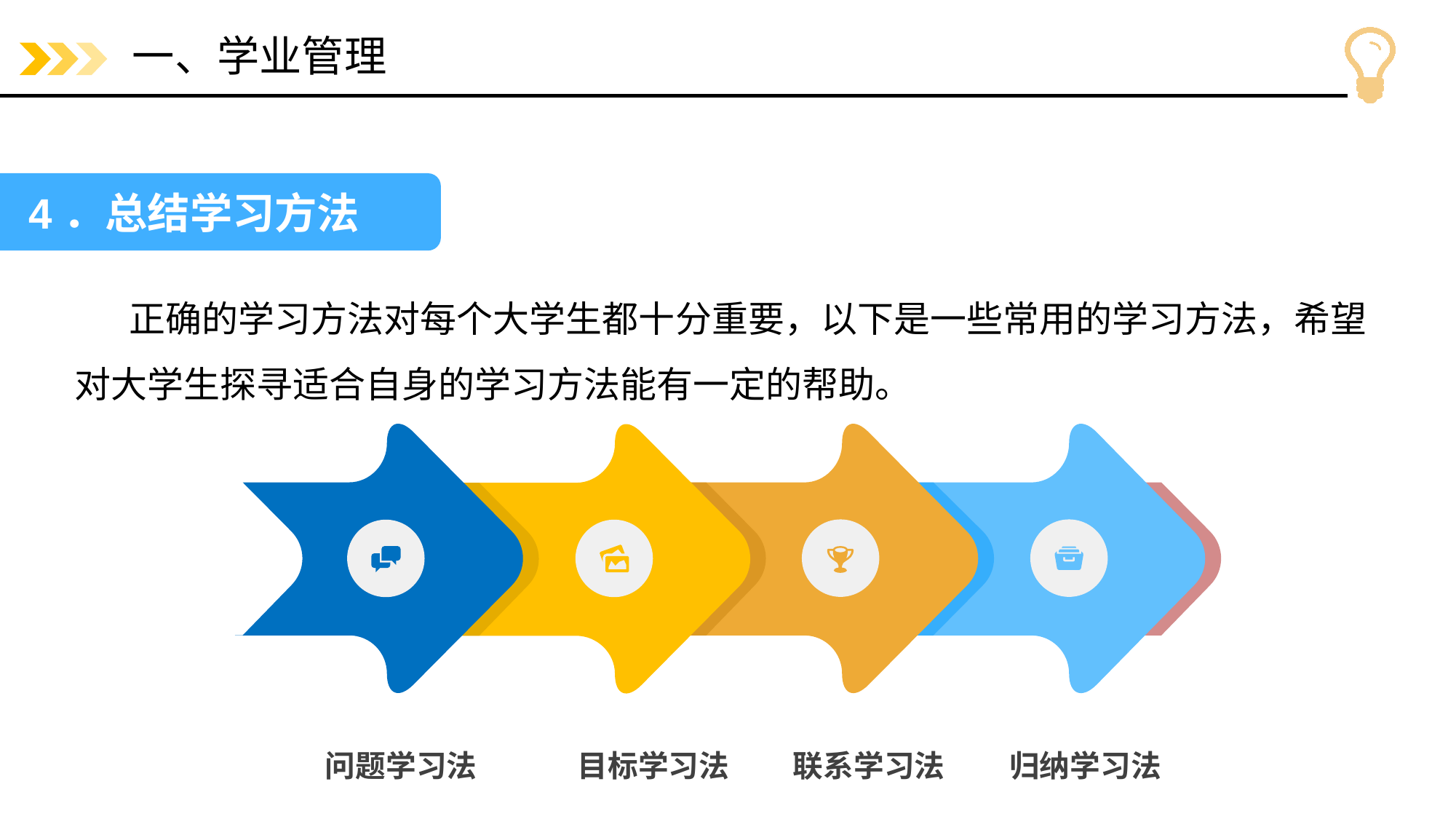

6
# 一、学业管理
4．总结学习方法
正确的学习方法对每个大学生都十分重要，以下是一些常用的学习方法，希望对大学生探寻适合自身的学习方法能有一定的帮助。

问题学习法
目标学习法
联系学习法
归纳学习法